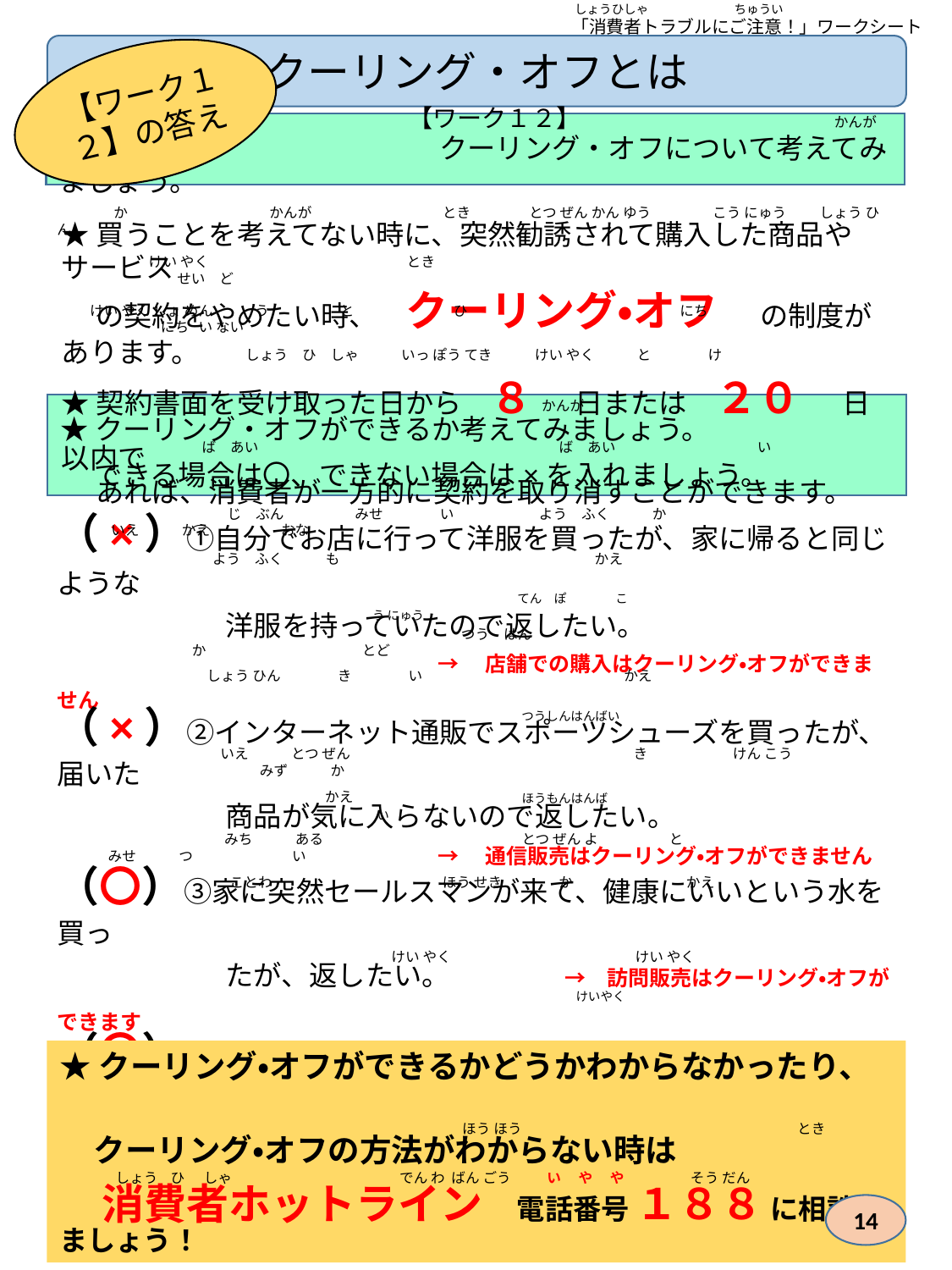

しょうひしゃ　　　　　　　ちゅうい
「消費者トラブルにご注意！」ワークシート
クーリング・オフとは
【ワーク１２】の答え
　　　　　　　　　　　【ワーク１２】　　　　　　　　　 　かんが
　　　　　　　　　　　　クーリング・オフについて考えてみましょう。
　　　　か　　　　　　　　　　かんが　　　　　　　　　 とき　　　     とつ ぜん かん ゆう　               こう にゅう　      しょう ひん
★買うことを考えてない時に、突然勧誘されて購入した商品やサービス
　 の契約をやめたい時、　クーリング・オフ　の制度があります。
★契約書面を受け取った日から　８　日または　２０　日以内で
　 あれば、消費者が一方的に契約を取り消すことができます。
　　　　　　 けい やく　　　　　　　　　　　　　　とき　 　　　　　　　　　　　　　　　　　　　　　　　　　　　　　　　　　　　　　　 せい　ど
けい やく しょ めん　　　う　　　　　と　　　　　　　ひ　　　　　　　　　　　　　　　にち　　　　　　　　　　　　　　　　　　　にち   い ない
　　　　　　　　　　　　　しょう　ひ　しゃ　　　いっ ぽう てき　　　けい やく　　　と　　　　け
　　　　　　　　　　　　　　　　　　　　　　　　　　　　　　　　　　かんが
★クーリング・オフができるか考えてみましょう。
　　　　　　　　　　ば　あい　　　　　　　　　　　　　　　　　　　　 　ば　あい　　　　　　　　　　い
　 できる場合は〇、できない場合は×を入れましょう。
　　　 　　　　　　　　じ　ぶん　　　　　みせ　　　　い　　　　　　よう　ふく　　　か　　　　　　　　　　　いえ　　　かえ　　　　　おな
（×）①自分でお店に行って洋服を買ったが、家に帰ると同じような
　　　　　　洋服を持っていたので返したい。
		 	→　店舗での購入はクーリング・オフができません
（×）②インターネット通販でスポーツシューズを買ったが、届いた
　　　　　　商品が気に入らないので返したい。
			→　通信販売はクーリング・オフができません
（〇）③家に突然セールスマンが来て、健康にいいという水を買っ
　　　　　　たが、返したい。	→　訪問販売はクーリング・オフができます
（〇）④道を歩いていたら突然呼び止められて店に連れて行かれ、
　　　　　　断りきれずに宝石を買った。返したい。
			→　キャッチセールスはクーリング・オフができます
（〇）⑤エステの契約をしたが、契約をやめたい。
			→　エステ契約はクーリング・オフができます
　　　 　　　　　　 よう　ふく　　　も　　　　　　　　　　　　　　　　　　かえ
　　　 　　　　　　　てん　ぽ　　　　こう にゅう
　　　 　　　　　　　　　　　　　　　　　　　　　　　　つう　はん　　　　　　　　　　　　　　　　　　　　　　　 　　　　か　　　　　　　　　　　とど
　　　 　　　　　しょう ひん　　　　き　　　　い　　　　　　　　　　　　　 　かえ
　　　 　　　　　　　つうしんはんばい
　　　 　　　　　　　いえ　　　とつ ぜん　　　　　　　　　　　　　　　　　　　　き　　　　　　けん こう　　　　　　　　　　　　　　　　みず　　　か
　　　 　　　　　　　　　　　　　かえ
　　　 　　　　　　　ほうもんはんばい
　　　 　　　　　　　　みち　　　ある　　　　　　　　　　　　　　とつ ぜん よ　　　　　と　　　　　　　　　　　　みせ　　　つ　　　　　　　い
　　　 　　　　　　　　　ことわ　　　　　　　　　　　　ほう せき　　　　か　　　　　　　　かえ
　　　 　　　　　　　　　　　　　　　　　　　　　けい やく　　　　　　　　　　　　　けい やく
　　　 　　　　　　　けいやく
★クーリング・オフができるかどうかわからなかったり、
　　　　　　　　　　　　　　　　　　　　　　　　 　　 　　ほう ほう　　　　　　　　　　　　　　　　　  　　とき
　 クーリング・オフの方法がわからない時は
　　しょう    ひ      しゃ                                                     でん わ  ばん ごう　  　い　 や　 や　　　　   そう だん
　消費者ホットライン　 電話番号 １８８ に相談しましょう！
14